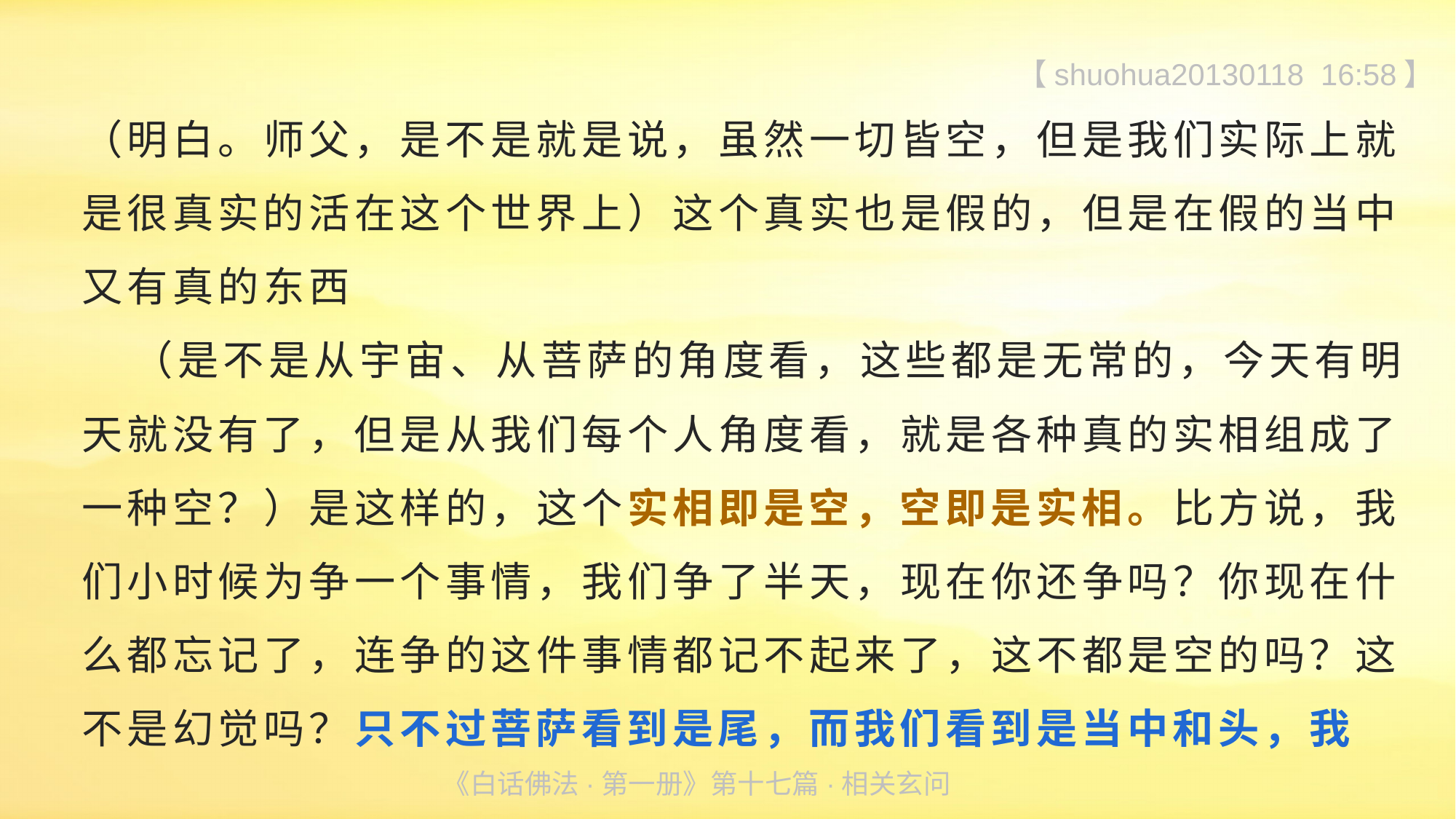

【shuohua20130118  16:58】
（明白。师父，是不是就是说，虽然一切皆空，但是我们实际上就是很真实的活在这个世界上）这个真实也是假的，但是在假的当中又有真的东西
   （是不是从宇宙、从菩萨的角度看，这些都是无常的，今天有明天就没有了，但是从我们每个人角度看，就是各种真的实相组成了一种空？）是这样的，这个实相即是空，空即是实相。比方说，我们小时候为争一个事情，我们争了半天，现在你还争吗？你现在什么都忘记了，连争的这件事情都记不起来了，这不都是空的吗？这不是幻觉吗？只不过菩萨看到是尾，而我们看到是当中和头，我
《白话佛法·第一册》第十七篇·相关玄问